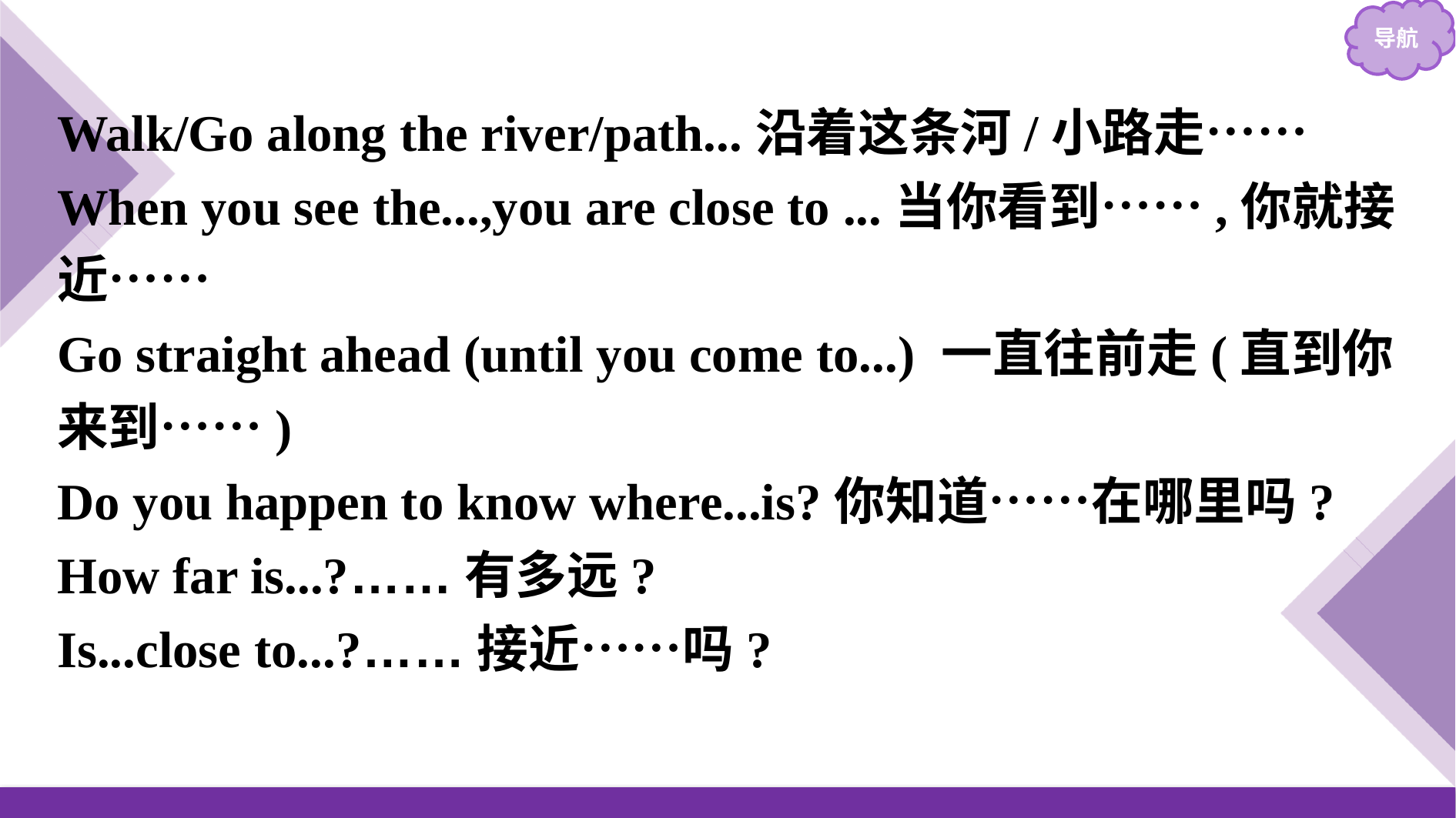

Walk/Go along the river/path...沿着这条河/小路走……
When you see the...,you are close to ...当你看到……,你就接近……
Go straight ahead (until you come to...) 一直往前走(直到你来到……)
Do you happen to know where...is?你知道……在哪里吗?
How far is...?……有多远?
Is...close to...?……接近……吗?